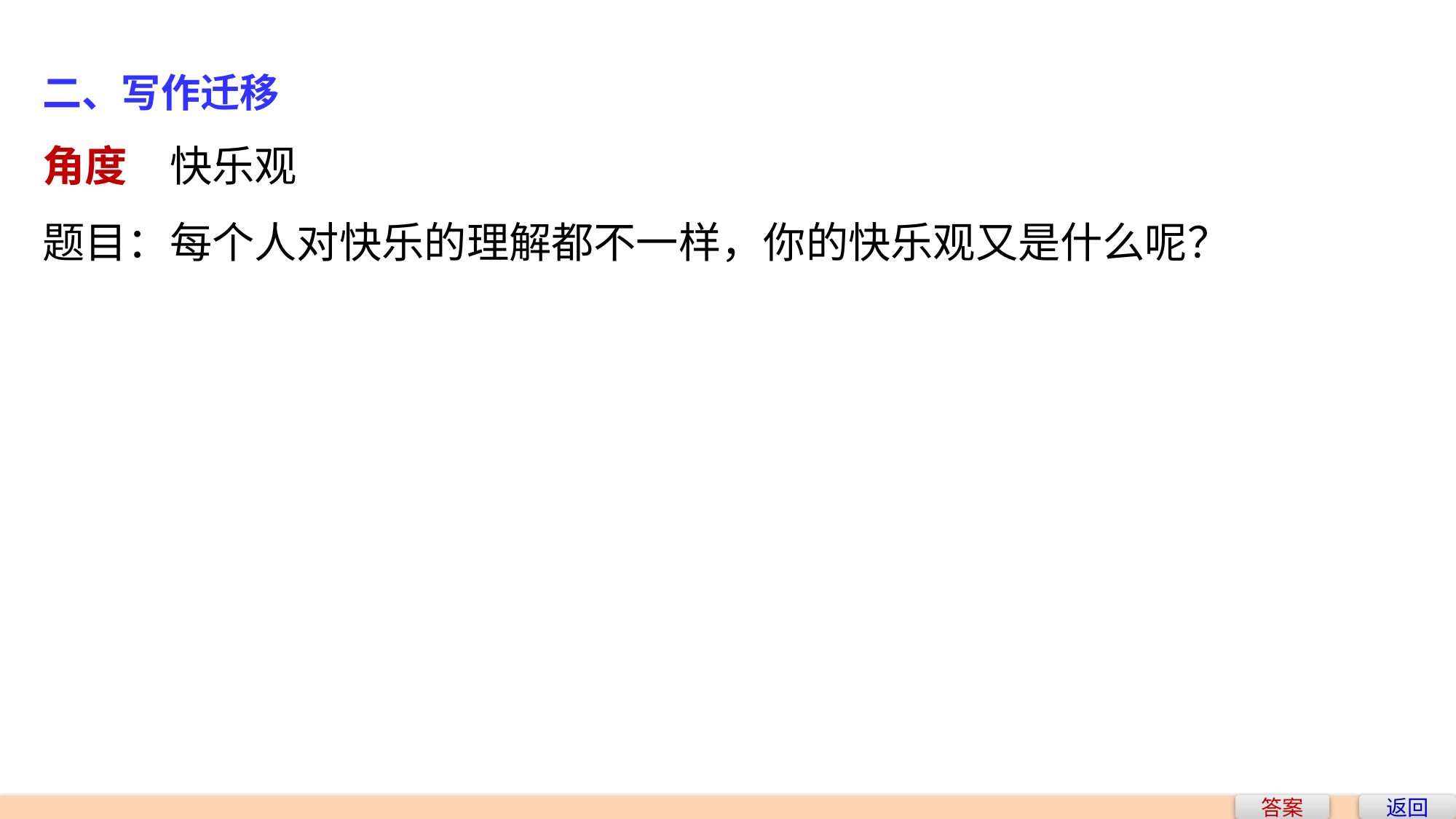

二、写作迁移
角度　快乐观
题目：每个人对快乐的理解都不一样，你的快乐观又是什么呢？
答案
返回